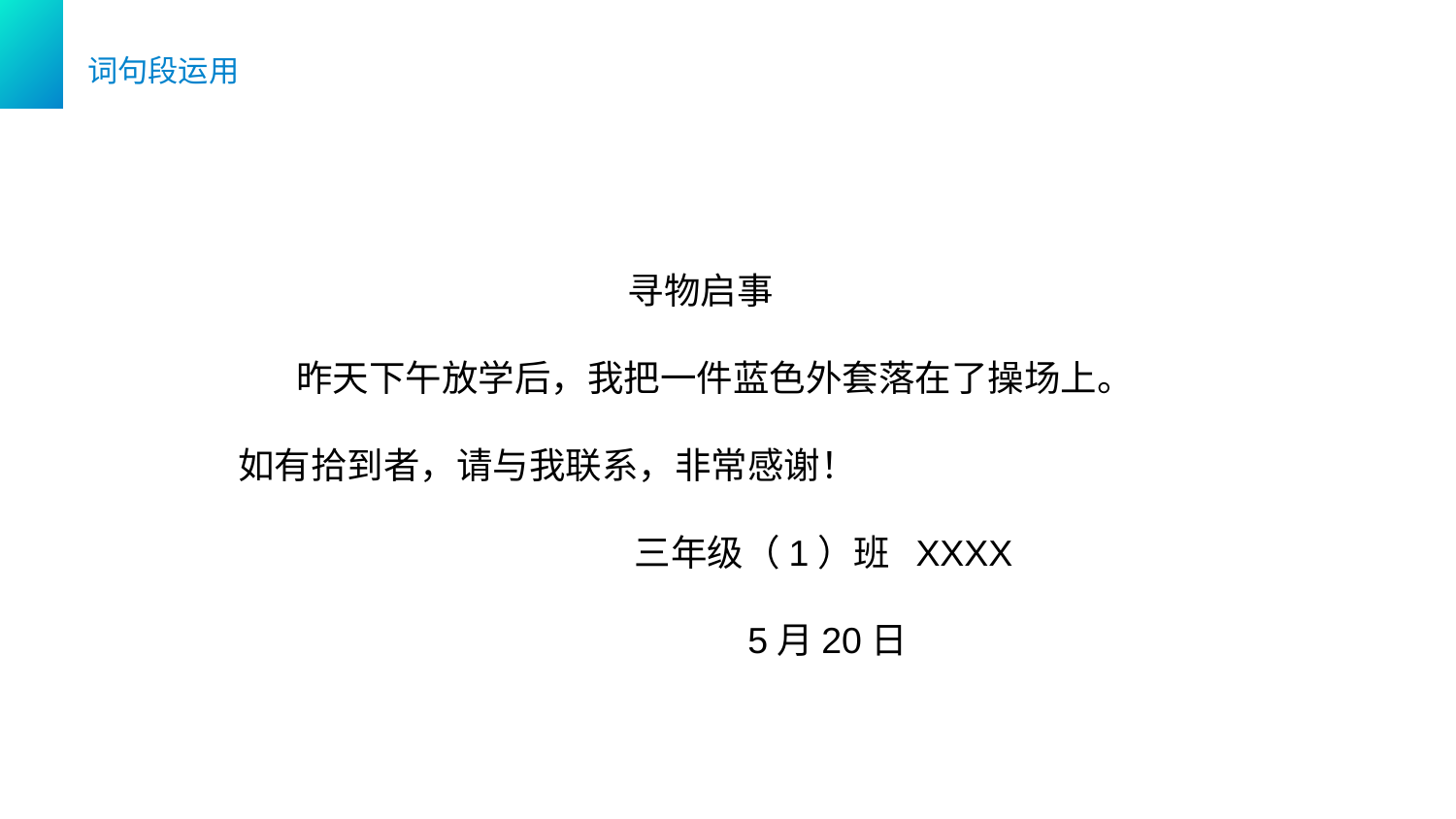

词句段运用
寻物启事
      昨天下午放学后，我把一件蓝色外套落在了操场上。如有拾到者，请与我联系，非常感谢！
                                               三年级（1）班  XXXX
                                                  5月20日